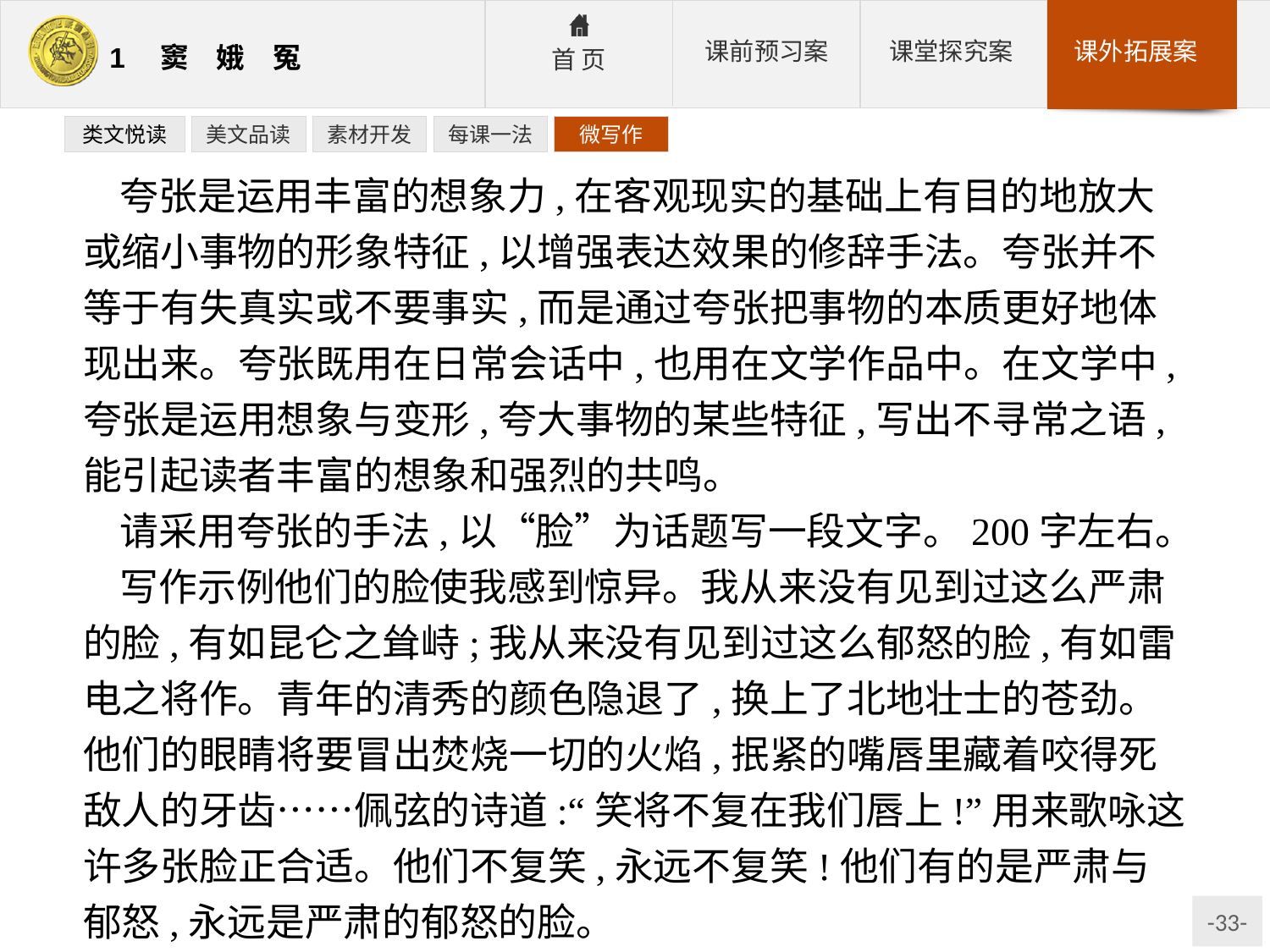

类文悦读
美文品读
素材开发
每课一法
微写作
夸张是运用丰富的想象力,在客观现实的基础上有目的地放大或缩小事物的形象特征,以增强表达效果的修辞手法。夸张并不等于有失真实或不要事实,而是通过夸张把事物的本质更好地体现出来。夸张既用在日常会话中,也用在文学作品中。在文学中,夸张是运用想象与变形,夸大事物的某些特征,写出不寻常之语,能引起读者丰富的想象和强烈的共鸣。
请采用夸张的手法,以“脸”为话题写一段文字。200字左右。
写作示例他们的脸使我感到惊异。我从来没有见到过这么严肃的脸,有如昆仑之耸峙;我从来没有见到过这么郁怒的脸,有如雷电之将作。青年的清秀的颜色隐退了,换上了北地壮士的苍劲。他们的眼睛将要冒出焚烧一切的火焰,抿紧的嘴唇里藏着咬得死敌人的牙齿……佩弦的诗道:“笑将不复在我们唇上!”用来歌咏这许多张脸正合适。他们不复笑,永远不复笑!他们有的是严肃与郁怒,永远是严肃的郁怒的脸。